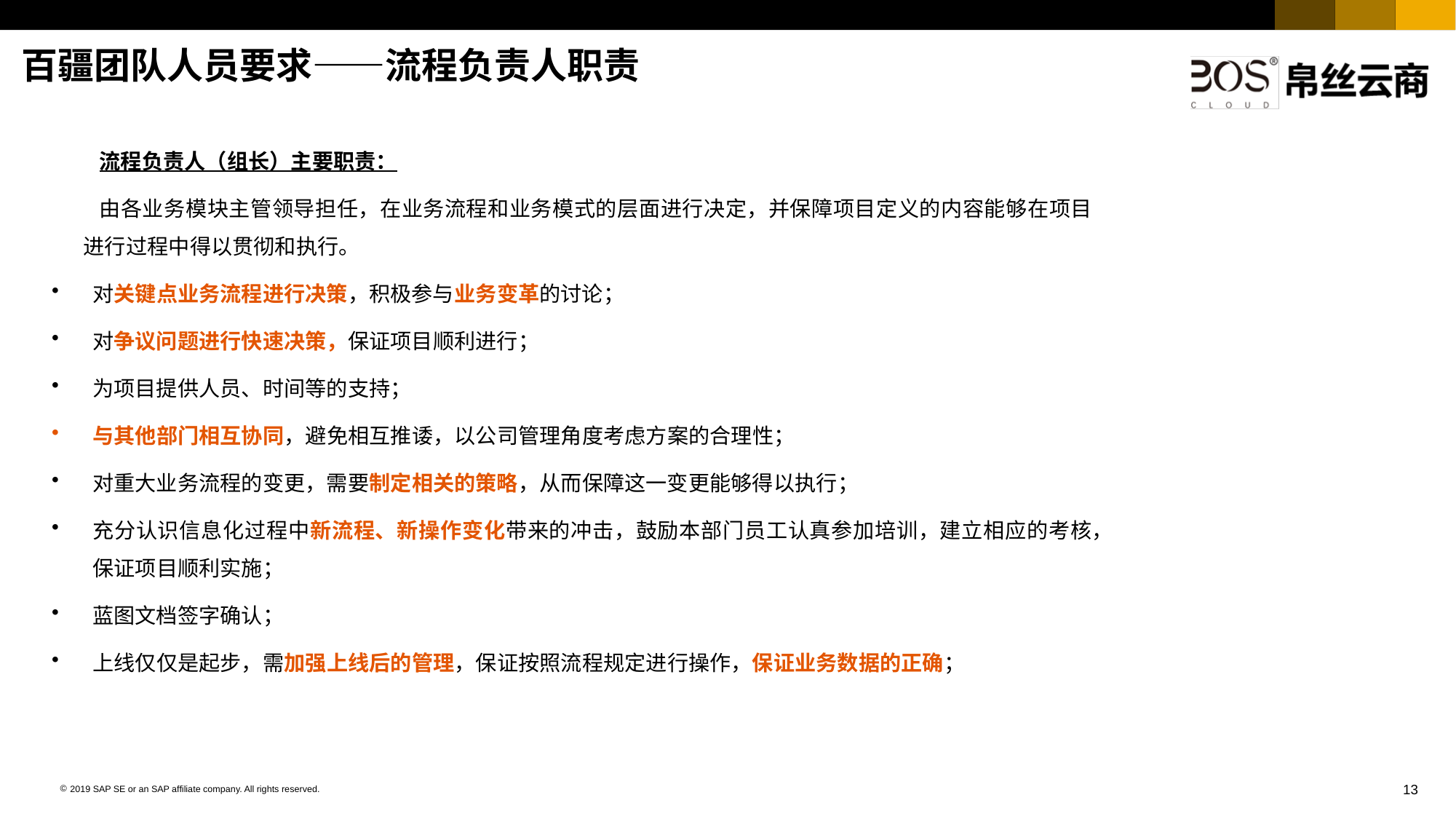

百疆团队人员要求——流程负责人职责
流程负责人（组长）主要职责：
由各业务模块主管领导担任，在业务流程和业务模式的层面进行决定，并保障项目定义的内容能够在项目进行过程中得以贯彻和执行。
对关键点业务流程进行决策，积极参与业务变革的讨论；
对争议问题进行快速决策，保证项目顺利进行；
为项目提供人员、时间等的支持；
与其他部门相互协同，避免相互推诿，以公司管理角度考虑方案的合理性；
对重大业务流程的变更，需要制定相关的策略，从而保障这一变更能够得以执行；
充分认识信息化过程中新流程、新操作变化带来的冲击，鼓励本部门员工认真参加培训，建立相应的考核，保证项目顺利实施；
蓝图文档签字确认；
上线仅仅是起步，需加强上线后的管理，保证按照流程规定进行操作，保证业务数据的正确；